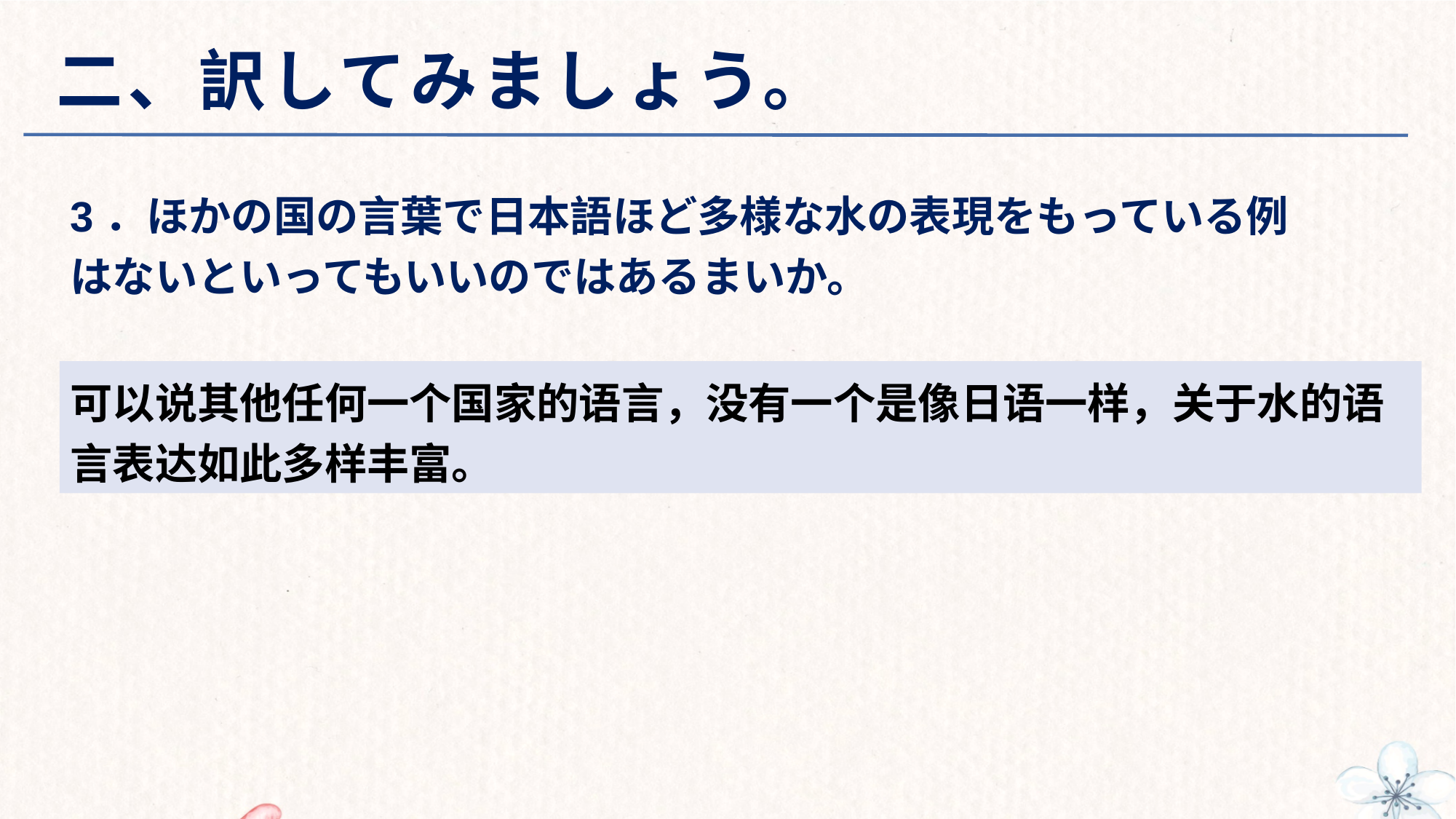

# 二、訳してみましょう。
3．ほかの国の言葉で日本語ほど多様な水の表現をもっている例
はないといってもいいのではあるまいか。
可以说其他任何一个国家的语言，没有一个是像日语一样，关于水的语言表达如此多样丰富。